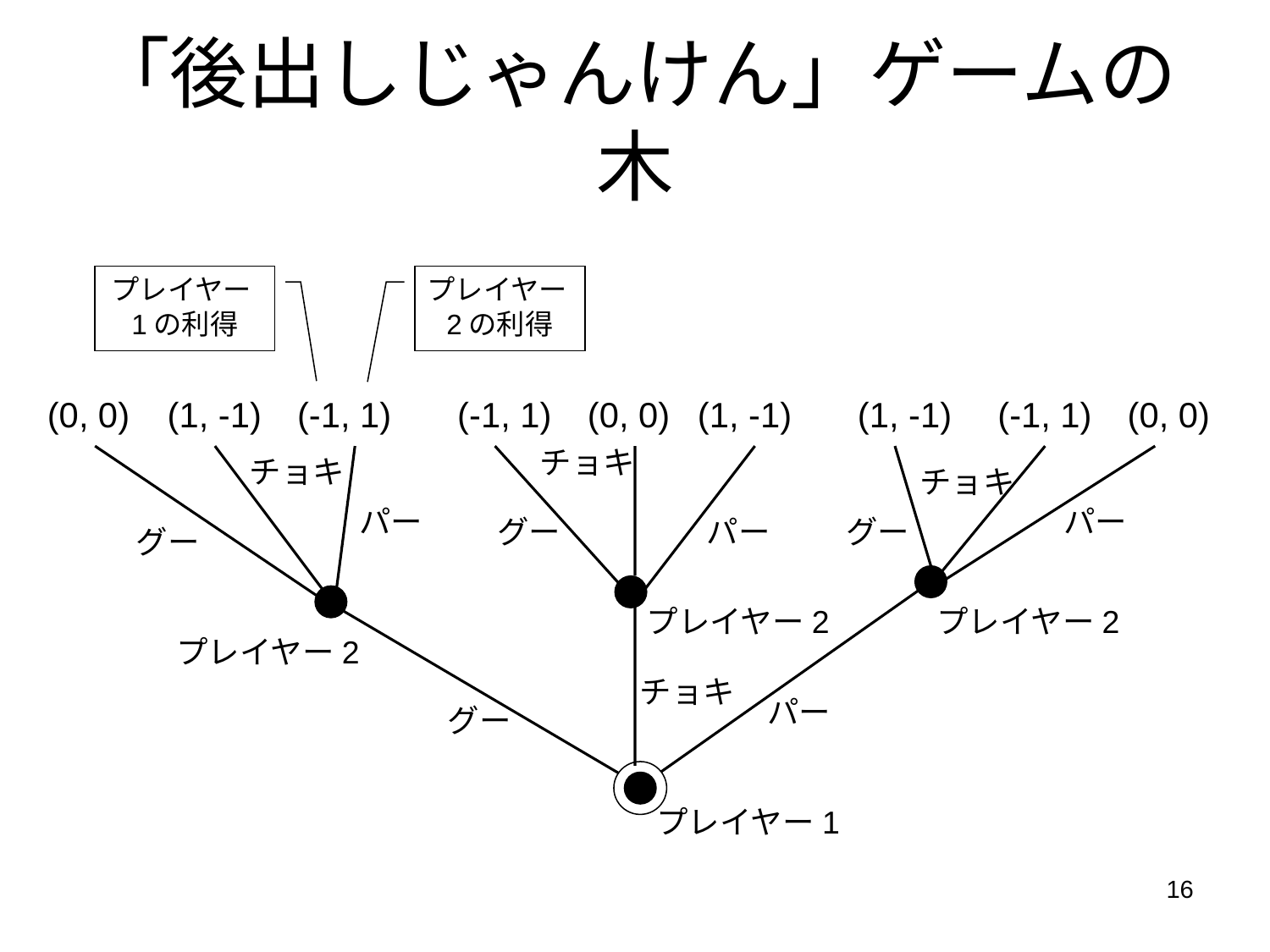

# 「後出しじゃんけん」ゲームの木
プレイヤー1の利得
プレイヤー2の利得
(0, 0)
(1, -1)
(-1, 1)
(-1, 1)
(0, 0)
(1, -1)
(1, -1)
(-1, 1)
(0, 0)
チョキ

チョキ

チョキ
パー
パー
グー
パー
グー
グー

プレイヤー2
プレイヤー2

プレイヤー2
チョキ
パー
グー

プレイヤー1
16